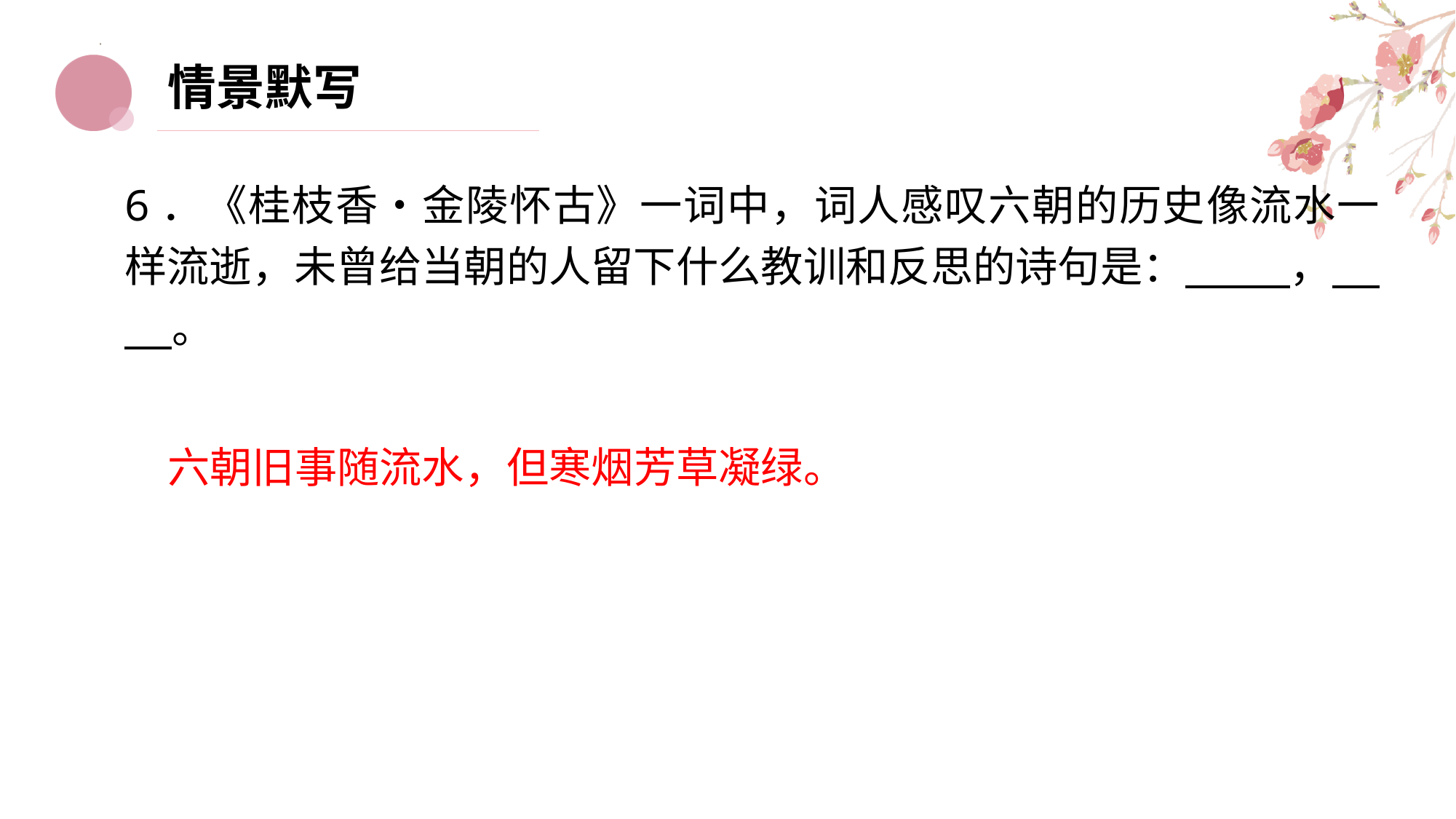

情景默写
6．《桂枝香•金陵怀古》一词中，词人感叹六朝的历史像流水一样流逝，未曾给当朝的人留下什么教训和反思的诗句是：           ，           。
六朝旧事随流水，但寒烟芳草凝绿。